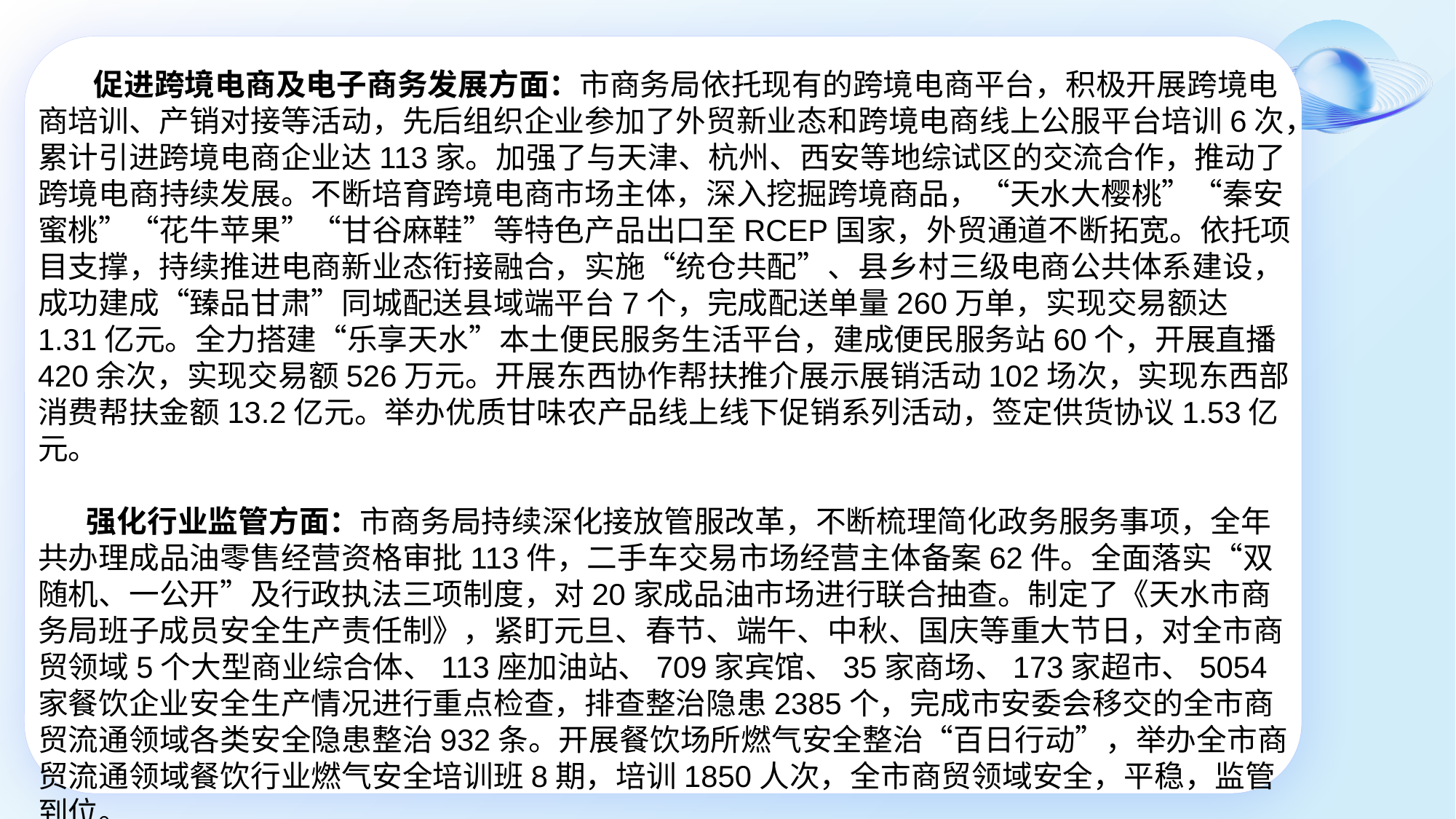

促进跨境电商及电子商务发展方面：市商务局依托现有的跨境电商平台，积极开展跨境电商培训、产销对接等活动，先后组织企业参加了外贸新业态和跨境电商线上公服平台培训6次，累计引进跨境电商企业达113家。加强了与天津、杭州、西安等地综试区的交流合作，推动了跨境电商持续发展。不断培育跨境电商市场主体，深入挖掘跨境商品，“天水大樱桃”“秦安蜜桃”“花牛苹果”“甘谷麻鞋”等特色产品出口至RCEP国家，外贸通道不断拓宽。依托项目支撑，持续推进电商新业态衔接融合，实施“统仓共配”、县乡村三级电商公共体系建设，成功建成“臻品甘肃”同城配送县域端平台7个，完成配送单量260万单，实现交易额达1.31亿元。全力搭建“乐享天水”本土便民服务生活平台，建成便民服务站60个，开展直播420余次，实现交易额526万元。开展东西协作帮扶推介展示展销活动102场次，实现东西部消费帮扶金额13.2亿元。举办优质甘味农产品线上线下促销系列活动，签定供货协议1.53亿元。

      强化行业监管方面：市商务局持续深化接放管服改革，不断梳理简化政务服务事项，全年共办理成品油零售经营资格审批113件，二手车交易市场经营主体备案62件。全面落实“双随机、一公开”及行政执法三项制度，对20家成品油市场进行联合抽查。制定了《天水市商务局班子成员安全生产责任制》，紧盯元旦、春节、端午、中秋、国庆等重大节日，对全市商贸领域5个大型商业综合体、113座加油站、709家宾馆、35家商场、173家超市、5054家餐饮企业安全生产情况进行重点检查，排查整治隐患2385个，完成市安委会移交的全市商贸流通领域各类安全隐患整治932条。开展餐饮场所燃气安全整治“百日行动”，举办全市商贸流通领域餐饮行业燃气安全培训班8期，培训1850人次，全市商贸领域安全，平稳，监管到位。